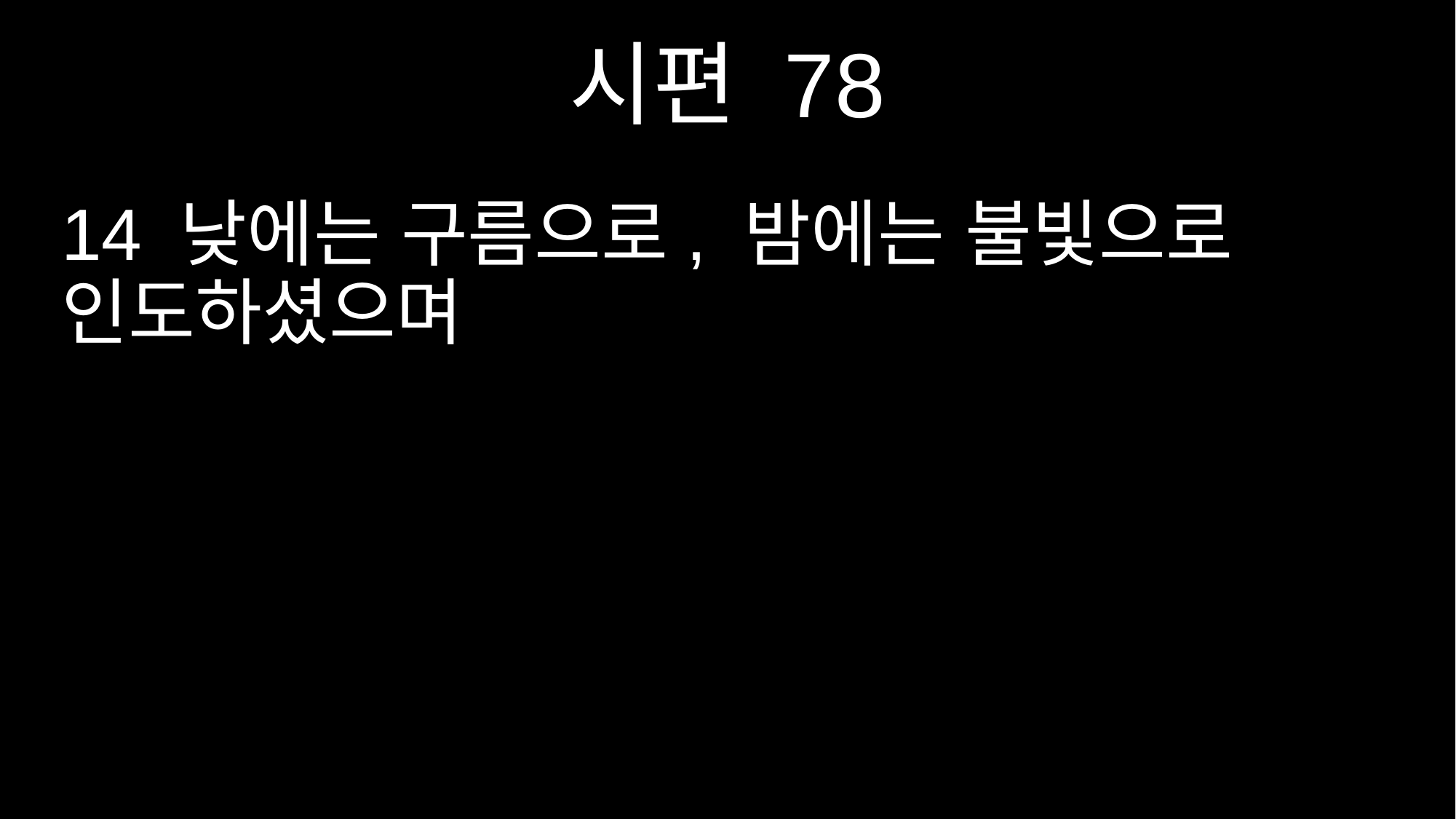

시편 78
14 낮에는 구름으로, 밤에는 불빛으로 인도하셨으며